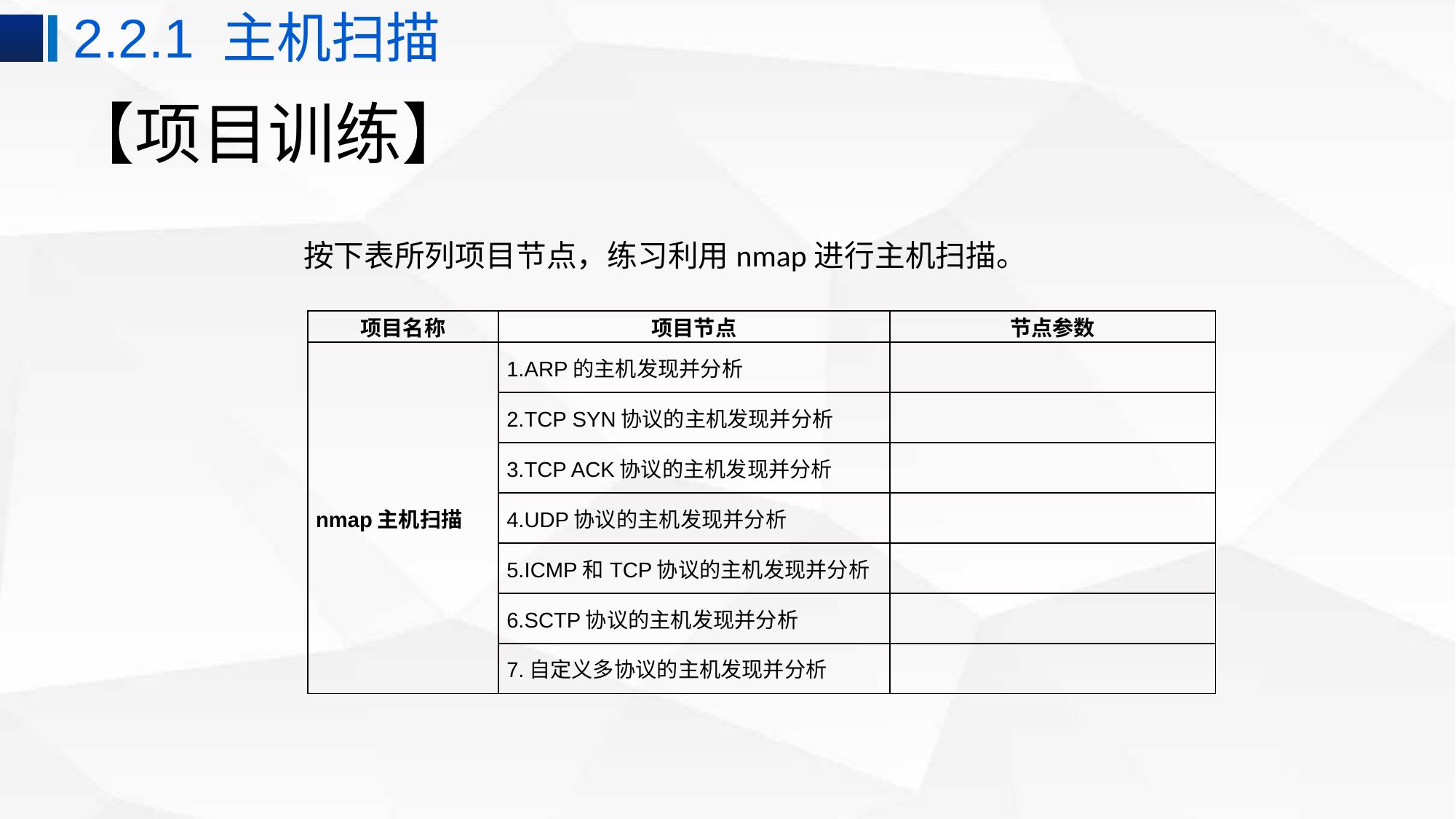

2.2.1 主机扫描

# 【项目训练】
按下表所列项目节点，练习利用nmap进行主机扫描。
| 项目名称 | 项目节点 | 节点参数 |
| --- | --- | --- |
| nmap主机扫描 | 1.ARP的主机发现并分析 |  |
|  | 2.TCP SYN协议的主机发现并分析 |  |
|  | 3.TCP ACK协议的主机发现并分析 |  |
|  | 4.UDP协议的主机发现并分析 |  |
|  | 5.ICMP和TCP协议的主机发现并分析 |  |
|  | 6.SCTP协议的主机发现并分析 |  |
|  | 7.自定义多协议的主机发现并分析 |  |